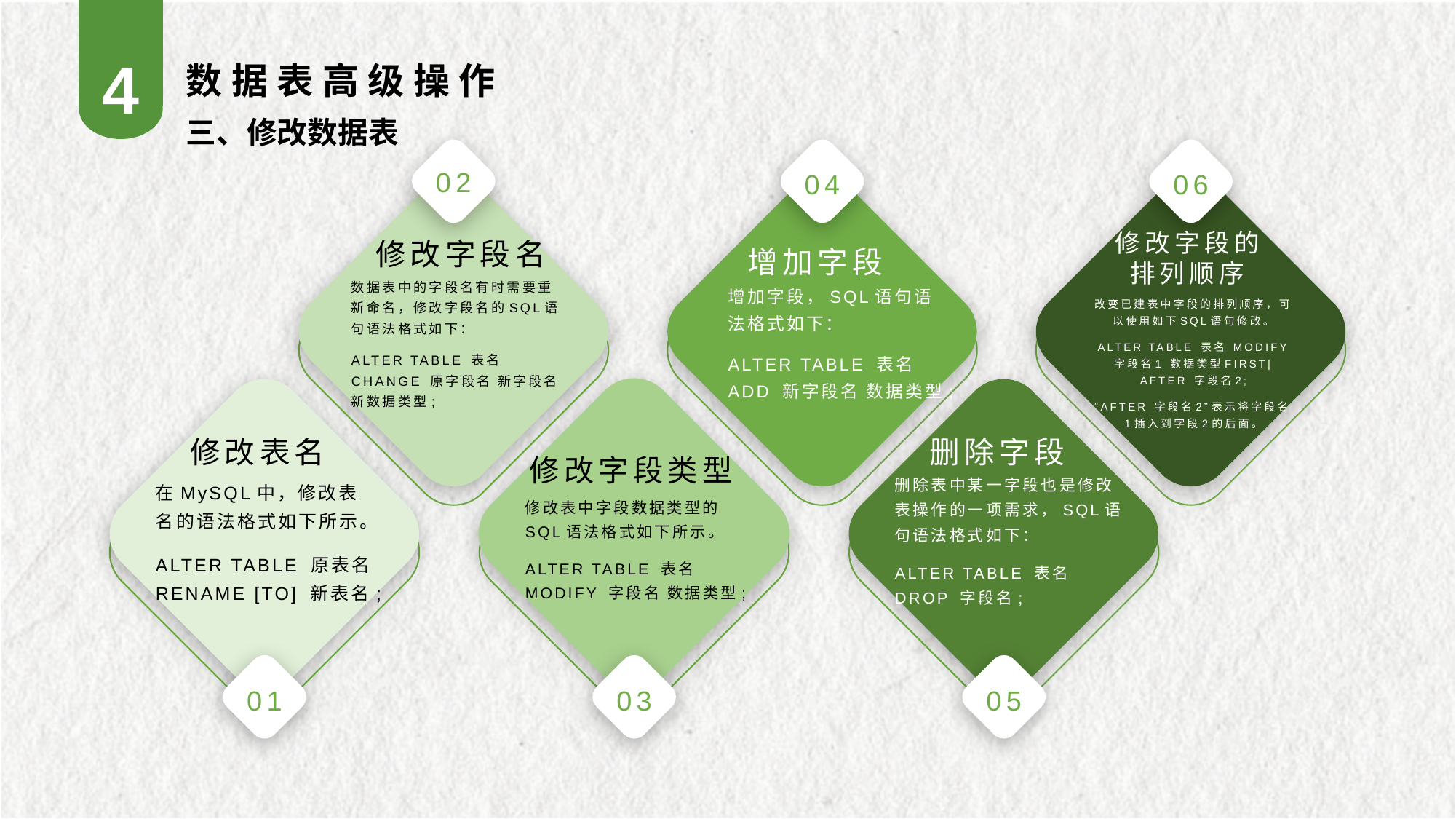

4
数据表高级操作

三、修改数据表

02
04

06

修改字段的
排列顺序

修改字段名
增加字段
数据表中的字段名有时需要重新命名，修改字段名的SQL语句语法格式如下：
ALTER TABLE 表名 CHANGE 原字段名 新字段名 新数据类型;
增加字段，SQL语句语法格式如下：
ALTER TABLE 表名 ADD 新字段名 数据类型;
改变已建表中字段的排列顺序，可以使用如下SQL语句修改。
ALTER TABLE 表名 MODIFY 字段名1 数据类型FIRST|AFTER 字段名2;
“AFTER 字段名2”表示将字段名1插入到字段2的后面。

删除字段
修改表名

修改字段类型
删除表中某一字段也是修改表操作的一项需求，SQL语句语法格式如下：
ALTER TABLE 表名 DROP 字段名;
在MySQL中，修改表名的语法格式如下所示。
ALTER TABLE 原表名 RENAME [TO] 新表名;
修改表中字段数据类型的SQL语法格式如下所示。
ALTER TABLE 表名 MODIFY 字段名 数据类型;

01
03

05